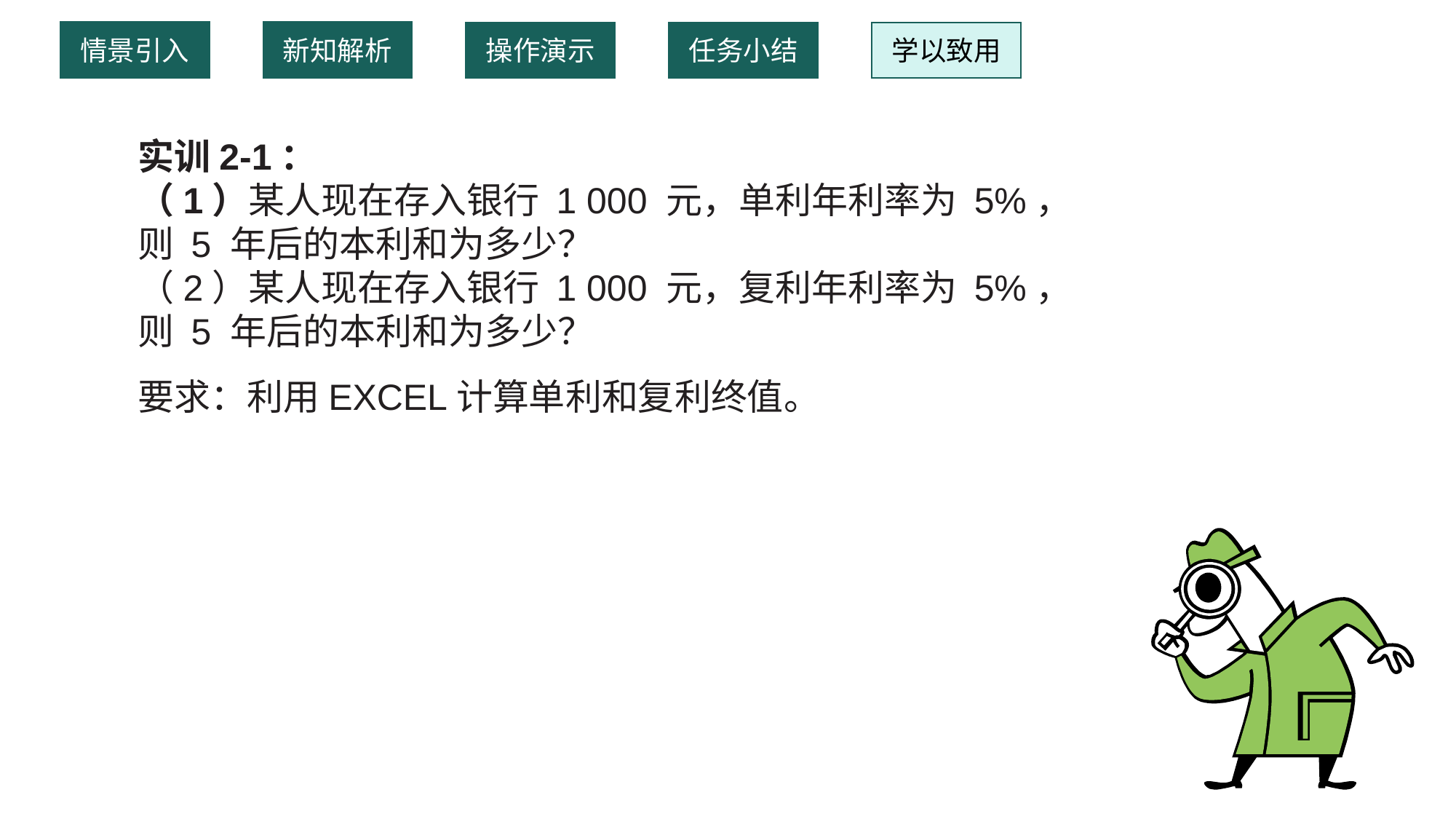

情景引入
新知解析
操作演示
任务小结
学以致用
实训2-1：（1）某人现在存入银行 1 000 元，单利年利率为 5%，则 5 年后的本利和为多少？（2）某人现在存入银行 1 000 元，复利年利率为 5%，则 5 年后的本利和为多少？要求：利用EXCEL计算单利和复利终值。